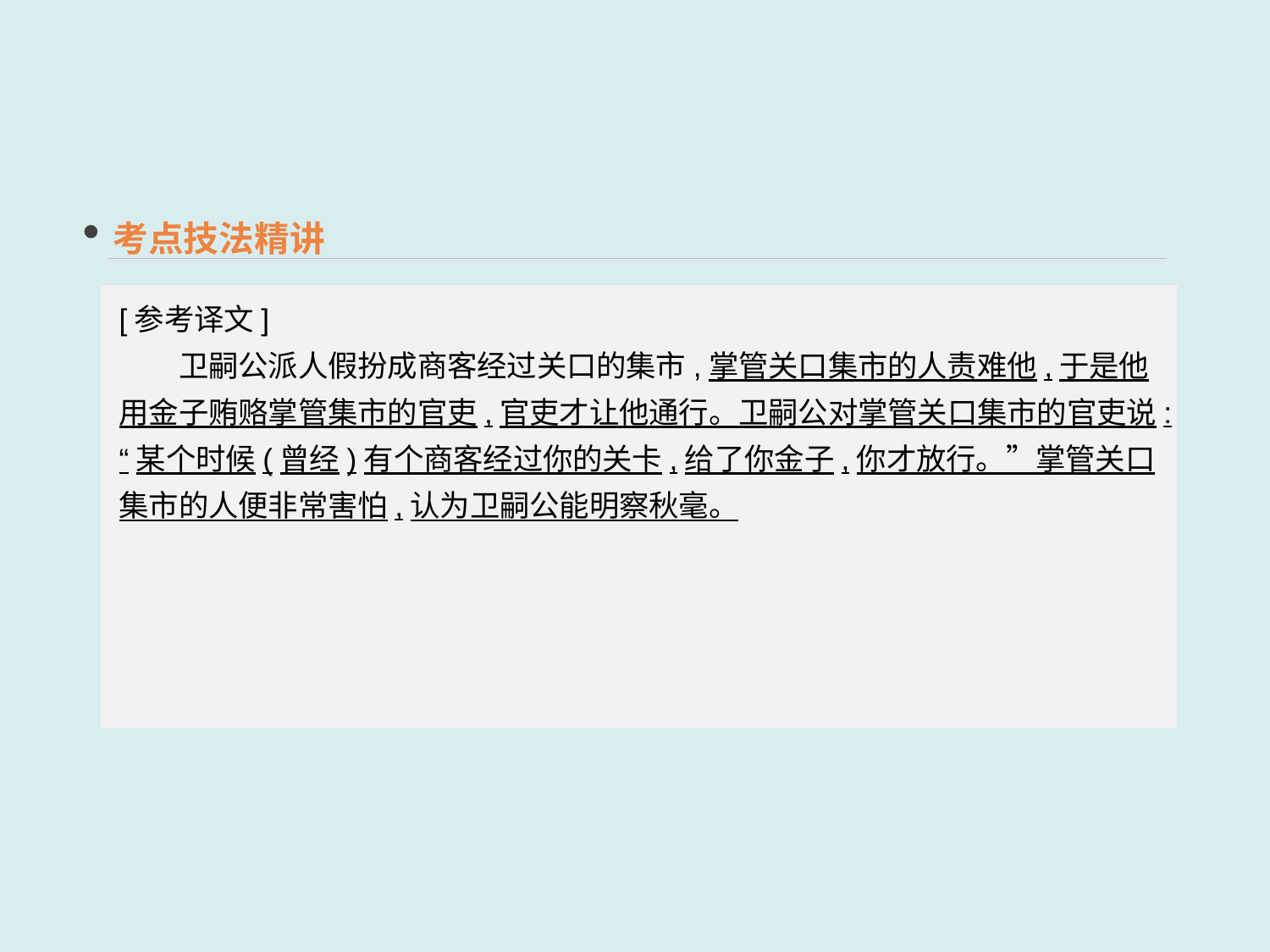

考点技法精讲

[参考译文]
　　卫嗣公派人假扮成商客经过关口的集市,掌管关口集市的人责难他,于是他用金子贿赂掌管集市的官吏,官吏才让他通行。卫嗣公对掌管关口集市的官吏说:“某个时候(曾经)有个商客经过你的关卡,给了你金子,你才放行。”掌管关口集市的人便非常害怕,认为卫嗣公能明察秋毫。